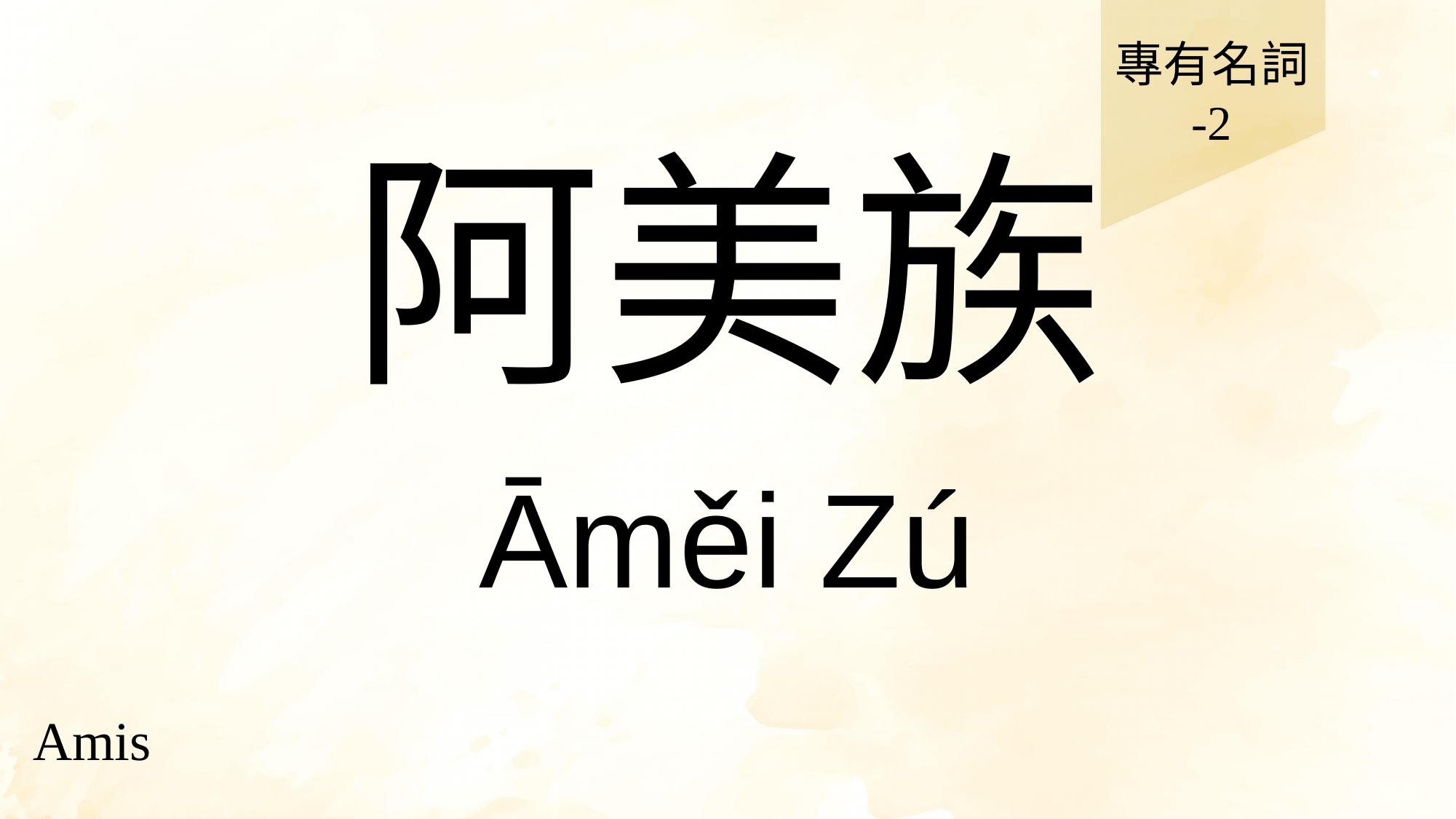

專有名詞
-2
# 阿美族
Āměi Zú
Amis